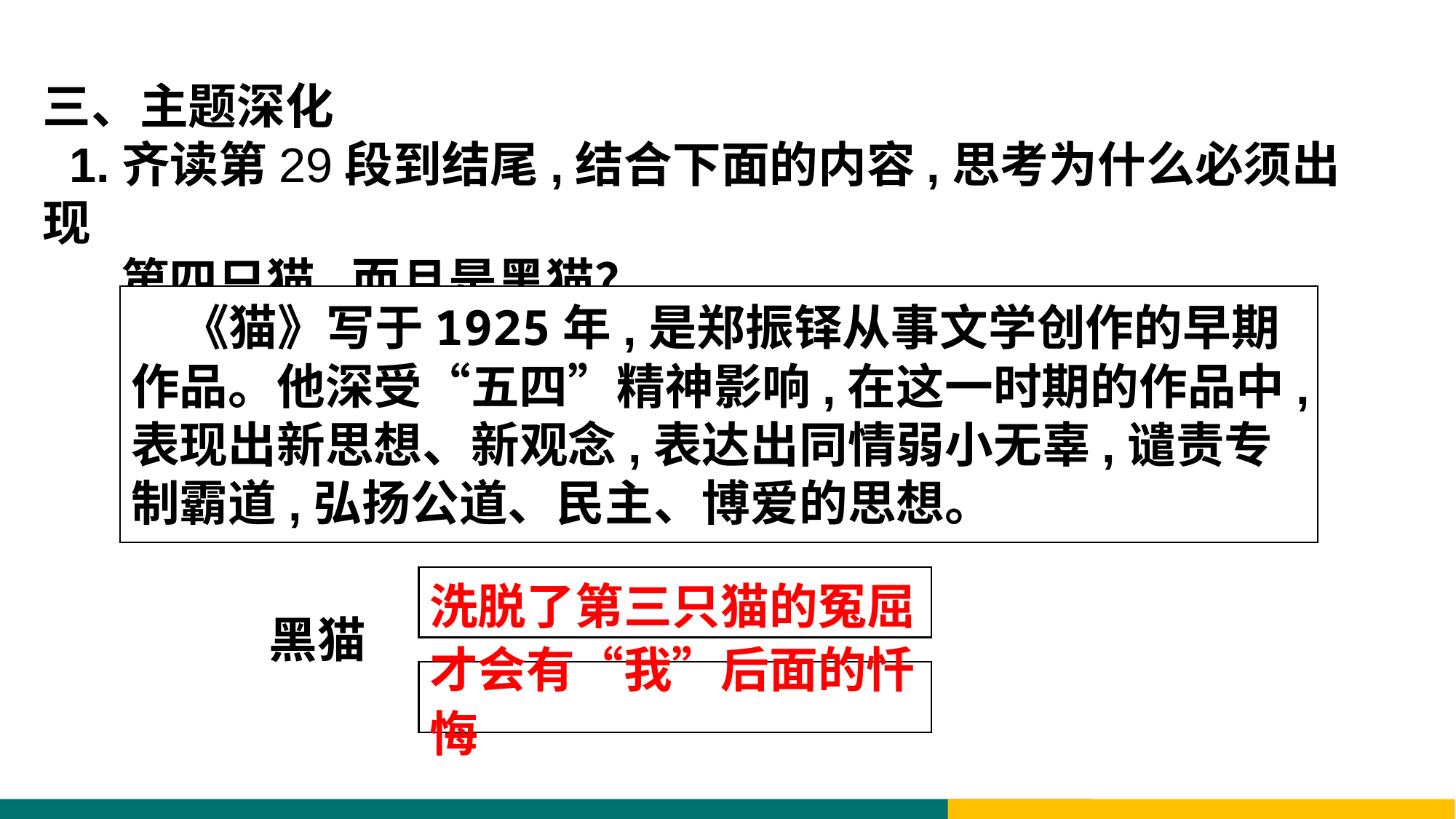

三、主题深化
  1.齐读第29段到结尾,结合下面的内容,思考为什么必须出现
      第四只猫,而且是黑猫？
   《猫》写于1925年,是郑振铎从事文学创作的早期作品。他深受“五四”精神影响,在这一时期的作品中,表现出新思想、新观念,表达出同情弱小无辜,谴责专制霸道,弘扬公道、民主、博爱的思想。
洗脱了第三只猫的冤屈
黑猫
才会有“我”后面的忏悔